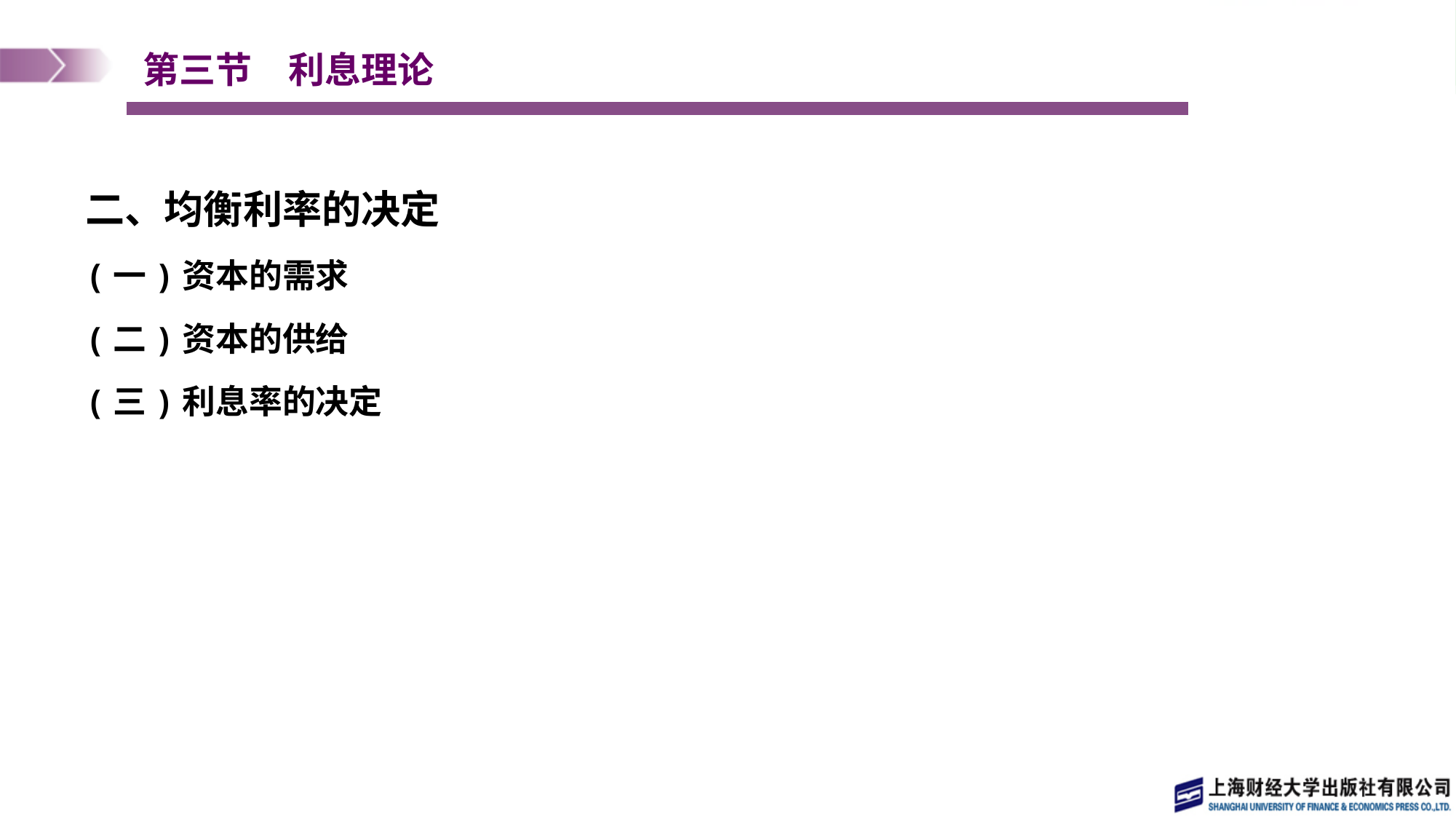

# 第三节　利息理论
二、均衡利率的决定
(一)资本的需求
(二)资本的供给
(三)利息率的决定